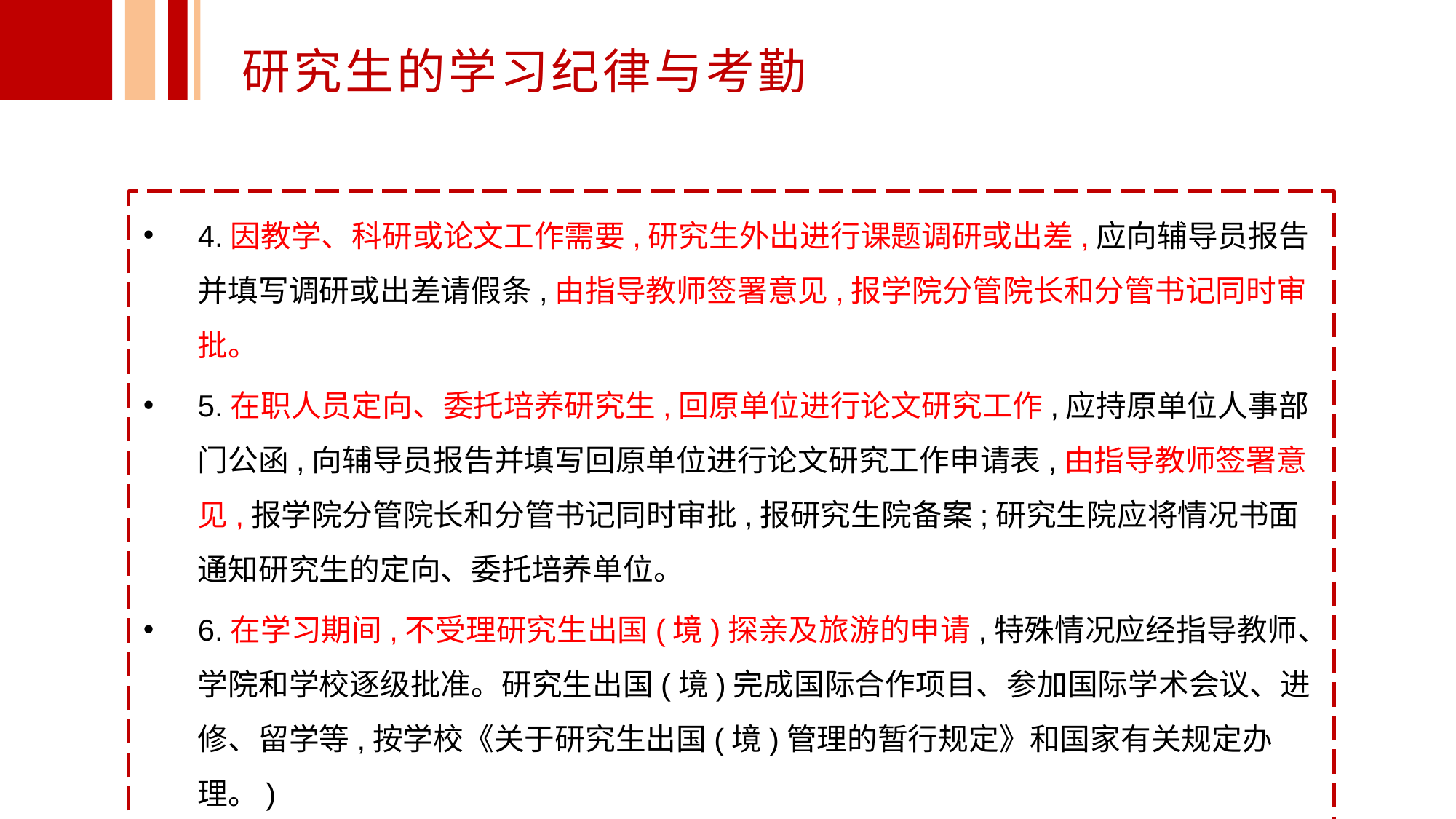

研究生的学习纪律与考勤
4.因教学、科研或论文工作需要,研究生外出进行课题调研或出差,应向辅导员报告并填写调研或出差请假条,由指导教师签署意见,报学院分管院长和分管书记同时审批。
5.在职人员定向、委托培养研究生,回原单位进行论文研究工作,应持原单位人事部门公函,向辅导员报告并填写回原单位进行论文研究工作申请表,由指导教师签署意见,报学院分管院长和分管书记同时审批,报研究生院备案;研究生院应将情况书面通知研究生的定向、委托培养单位。
6.在学习期间,不受理研究生出国(境)探亲及旅游的申请,特殊情况应经指导教师、学院和学校逐级批准。研究生出国(境)完成国际合作项目、参加国际学术会议、进修、留学等,按学校《关于研究生出国(境)管理的暂行规定》和国家有关规定办理。)